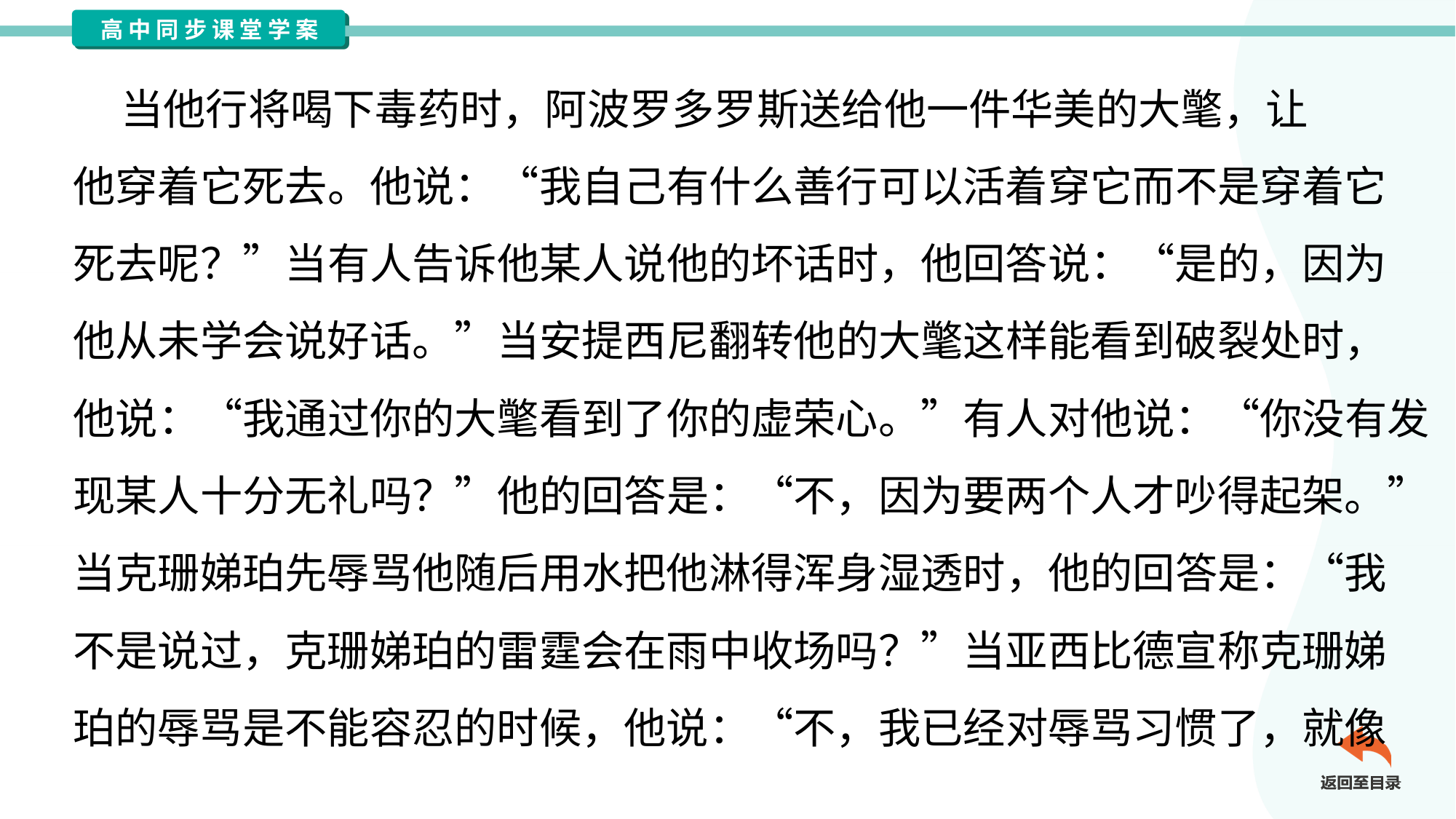

当他行将喝下毒药时，阿波罗多罗斯送给他一件华美的大氅，让
他穿着它死去。他说：“我自己有什么善行可以活着穿它而不是穿着它
死去呢？”当有人告诉他某人说他的坏话时，他回答说：“是的，因为
他从未学会说好话。”当安提西尼翻转他的大氅这样能看到破裂处时，
他说：“我通过你的大氅看到了你的虚荣心。”有人对他说：“你没有发
现某人十分无礼吗？”他的回答是：“不，因为要两个人才吵得起架。”
当克珊娣珀先辱骂他随后用水把他淋得浑身湿透时，他的回答是：“我
不是说过，克珊娣珀的雷霆会在雨中收场吗？”当亚西比德宣称克珊娣
珀的辱骂是不能容忍的时候，他说：“不，我已经对辱骂习惯了，就像